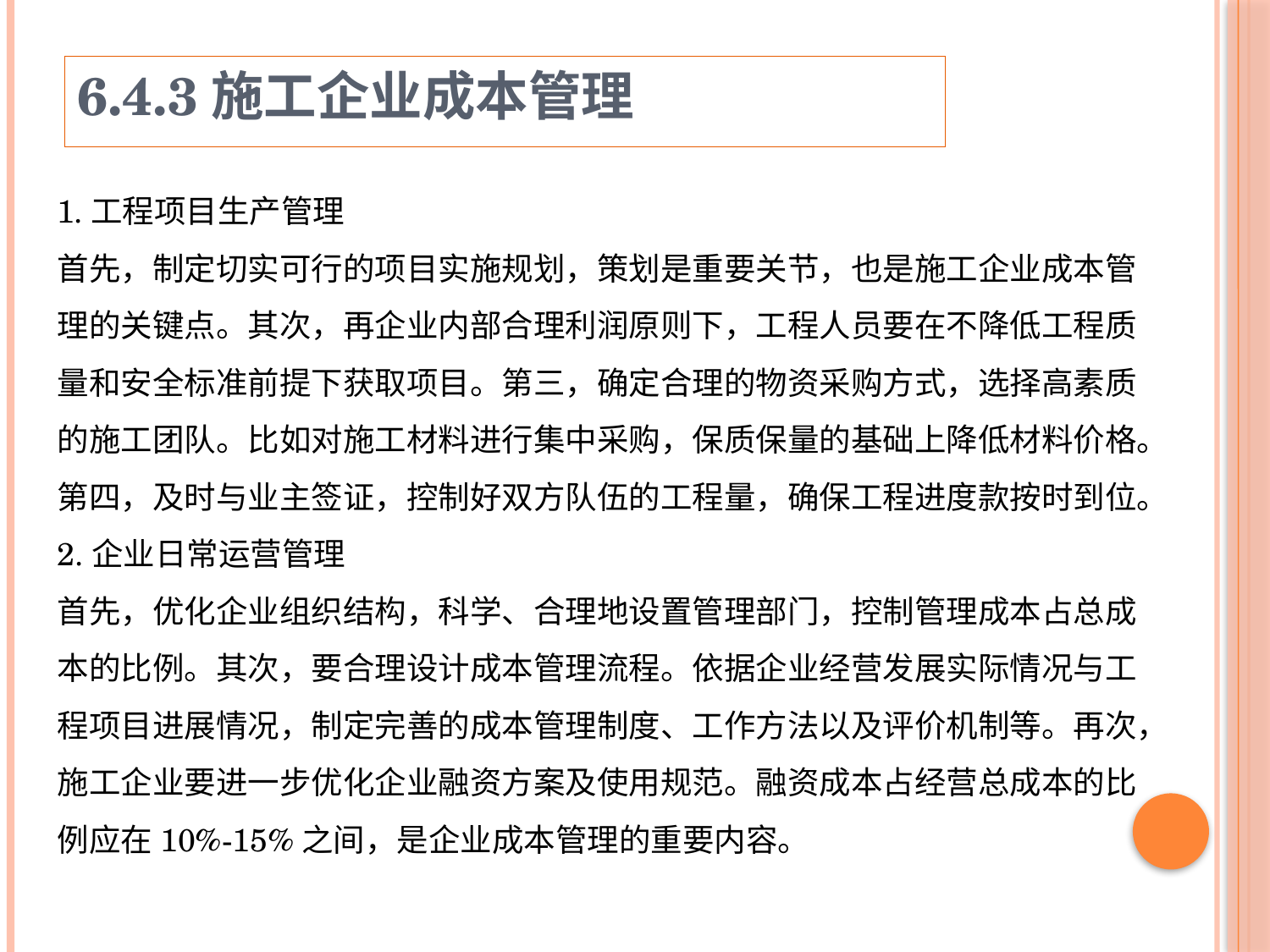

6.4.3施工企业成本管理
1.工程项目生产管理
首先，制定切实可行的项目实施规划，策划是重要关节，也是施工企业成本管理的关键点。其次，再企业内部合理利润原则下，工程人员要在不降低工程质量和安全标准前提下获取项目。第三，确定合理的物资采购方式，选择高素质的施工团队。比如对施工材料进行集中采购，保质保量的基础上降低材料价格。第四，及时与业主签证，控制好双方队伍的工程量，确保工程进度款按时到位。
2.企业日常运营管理
首先，优化企业组织结构，科学、合理地设置管理部门，控制管理成本占总成本的比例。其次，要合理设计成本管理流程。依据企业经营发展实际情况与工程项目进展情况，制定完善的成本管理制度、工作方法以及评价机制等。再次，施工企业要进一步优化企业融资方案及使用规范。融资成本占经营总成本的比例应在10%-15%之间，是企业成本管理的重要内容。